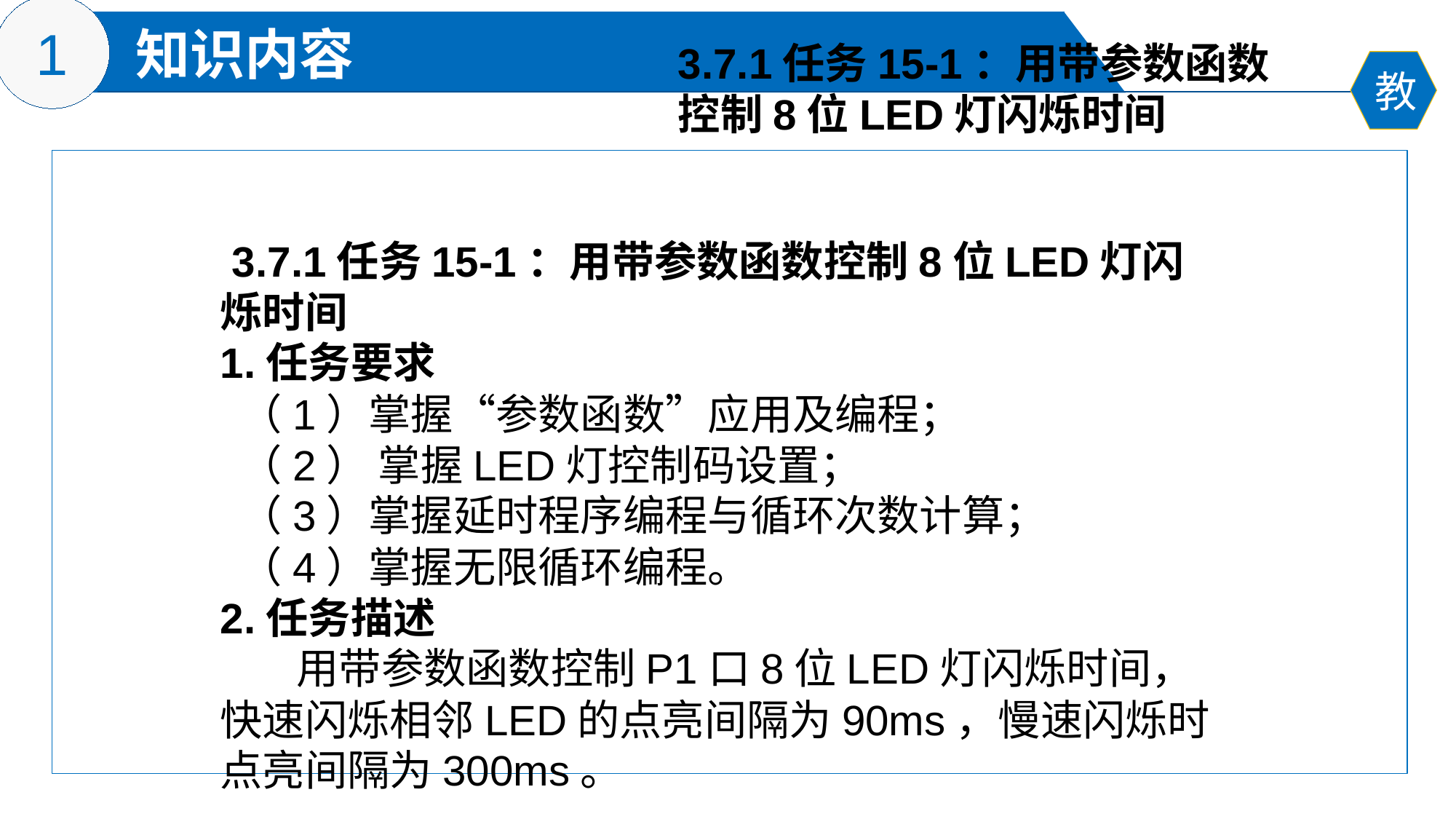

3.7.1任务15-1：用带参数函数
控制8位LED灯闪烁时间
 3.7.1任务15-1：用带参数函数控制8位LED灯闪烁时间
1.任务要求
 （1）掌握“参数函数”应用及编程；
 （2） 掌握LED灯控制码设置；
 （3）掌握延时程序编程与循环次数计算；
 （4）掌握无限循环编程。
2.任务描述
       用带参数函数控制P1口8位LED灯闪烁时间，快速闪烁相邻LED的点亮间隔为90ms，慢速闪烁时点亮间隔为300ms。